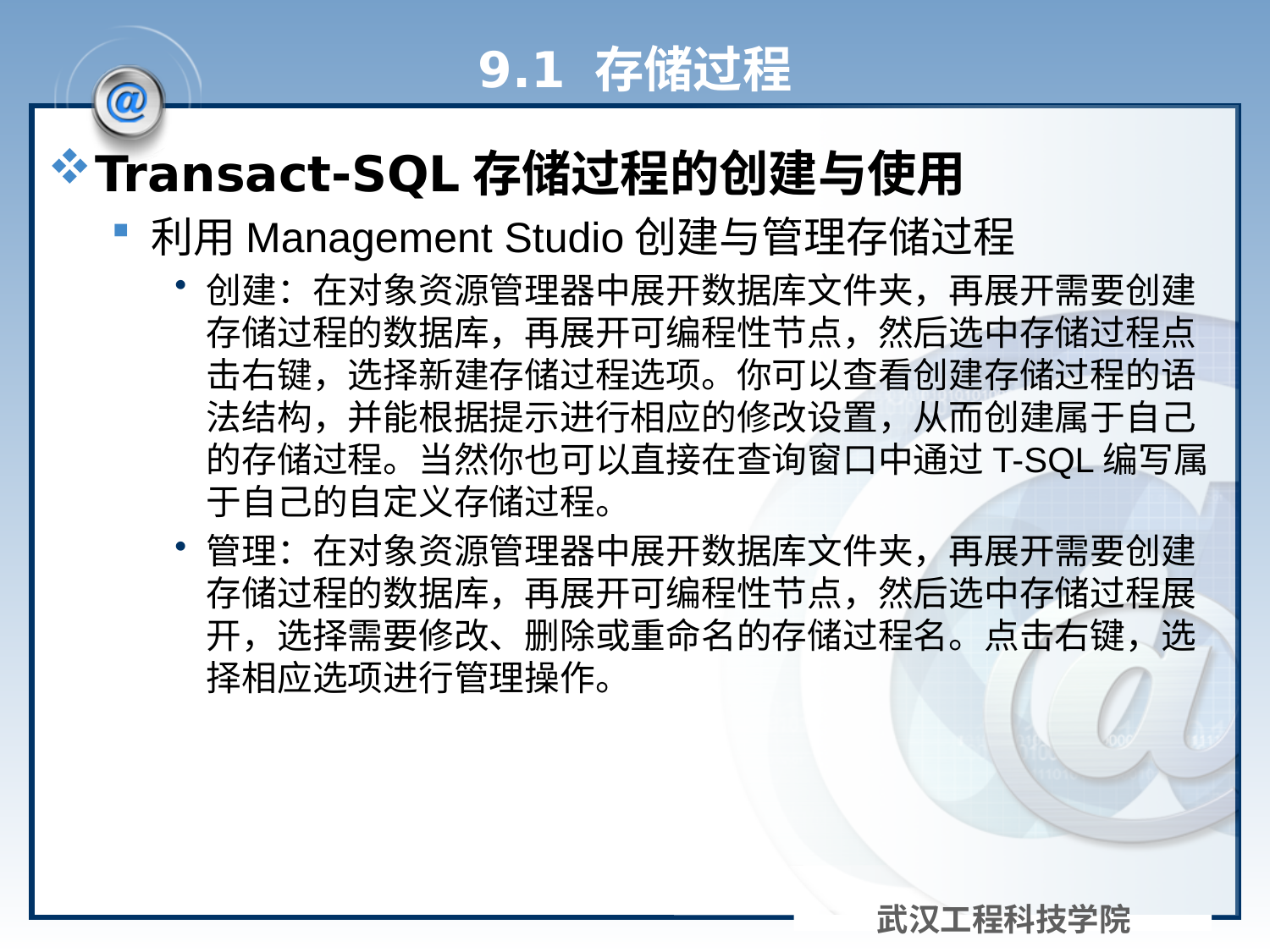

# 9.1 存储过程
Transact-SQL存储过程的创建与使用
利用Management Studio创建与管理存储过程
创建：在对象资源管理器中展开数据库文件夹，再展开需要创建存储过程的数据库，再展开可编程性节点，然后选中存储过程点击右键，选择新建存储过程选项。你可以查看创建存储过程的语法结构，并能根据提示进行相应的修改设置，从而创建属于自己的存储过程。当然你也可以直接在查询窗口中通过T-SQL编写属于自己的自定义存储过程。
管理：在对象资源管理器中展开数据库文件夹，再展开需要创建存储过程的数据库，再展开可编程性节点，然后选中存储过程展开，选择需要修改、删除或重命名的存储过程名。点击右键，选择相应选项进行管理操作。
武汉工程科技学院